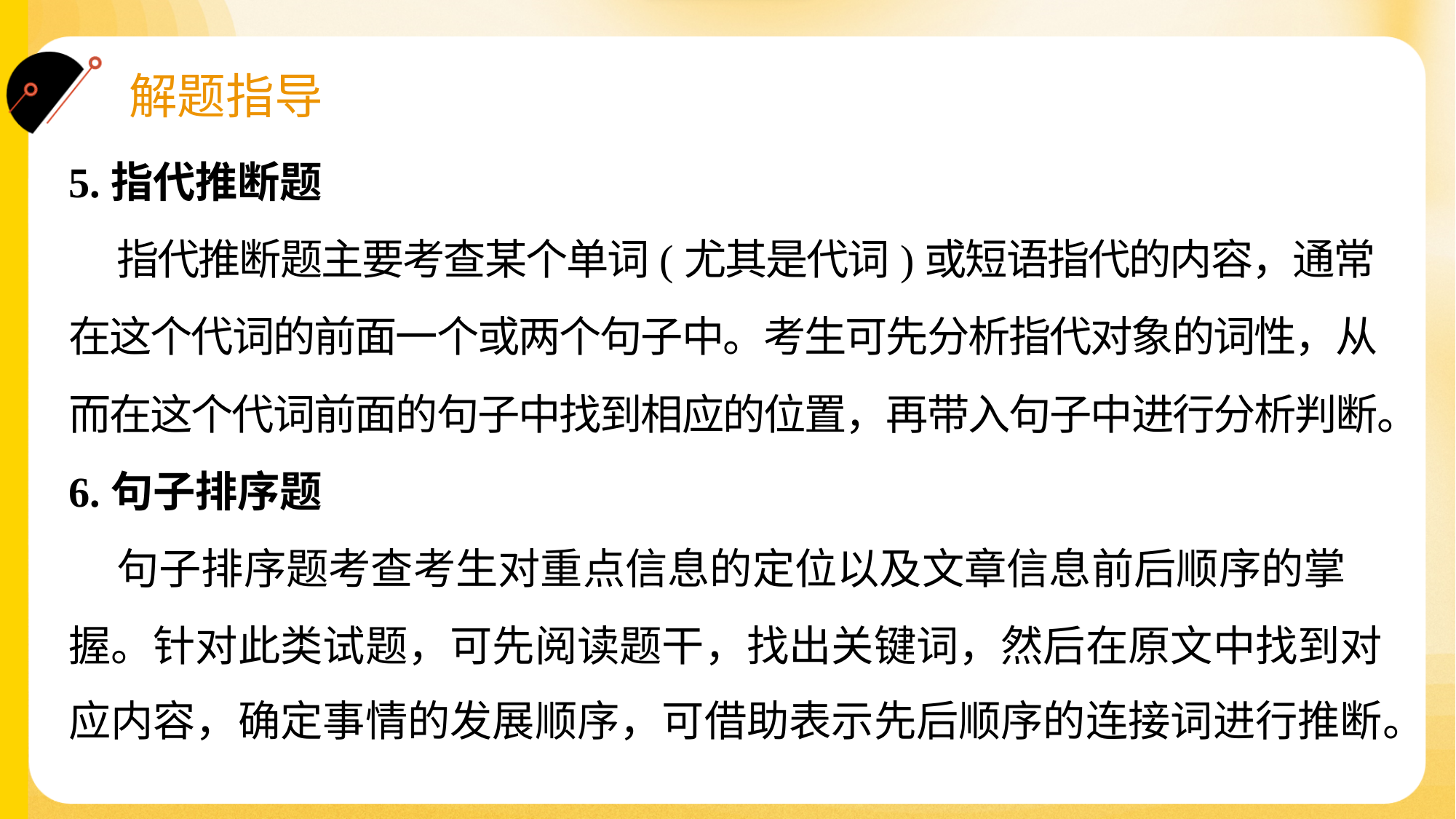

5.指代推断题
    指代推断题主要考查某个单词(尤其是代词)或短语指代的内容，通常
在这个代词的前面一个或两个句子中。考生可先分析指代对象的词性，从
而在这个代词前面的句子中找到相应的位置，再带入句子中进行分析判断。
6.句子排序题
    句子排序题考查考生对重点信息的定位以及文章信息前后顺序的掌
握。针对此类试题，可先阅读题干，找出关键词，然后在原文中找到对
应内容，确定事情的发展顺序，可借助表示先后顺序的连接词进行推断。